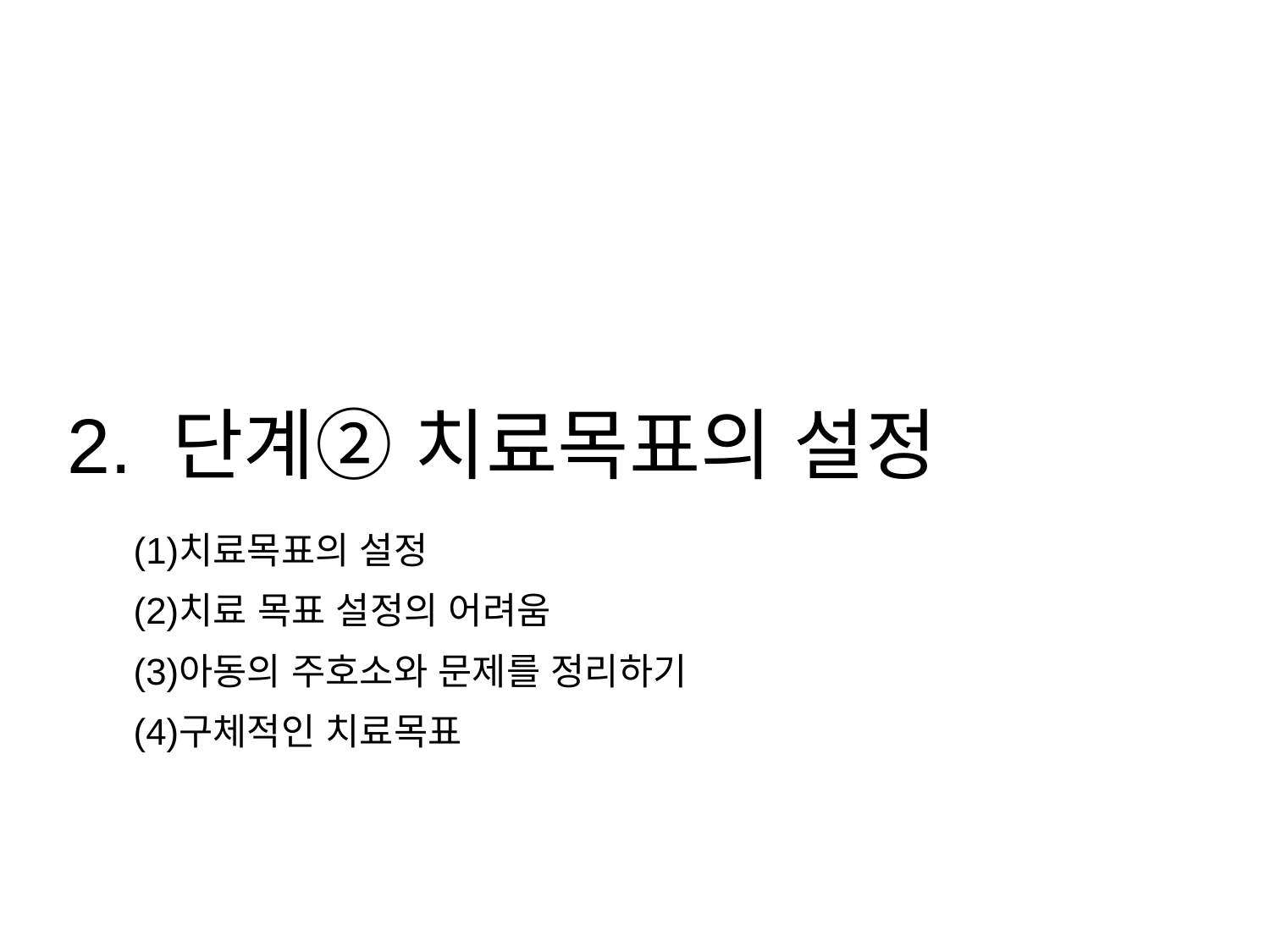

2. 단계② 치료목표의 설정
치료목표의 설정
치료 목표 설정의 어려움
아동의 주호소와 문제를 정리하기
구체적인 치료목표